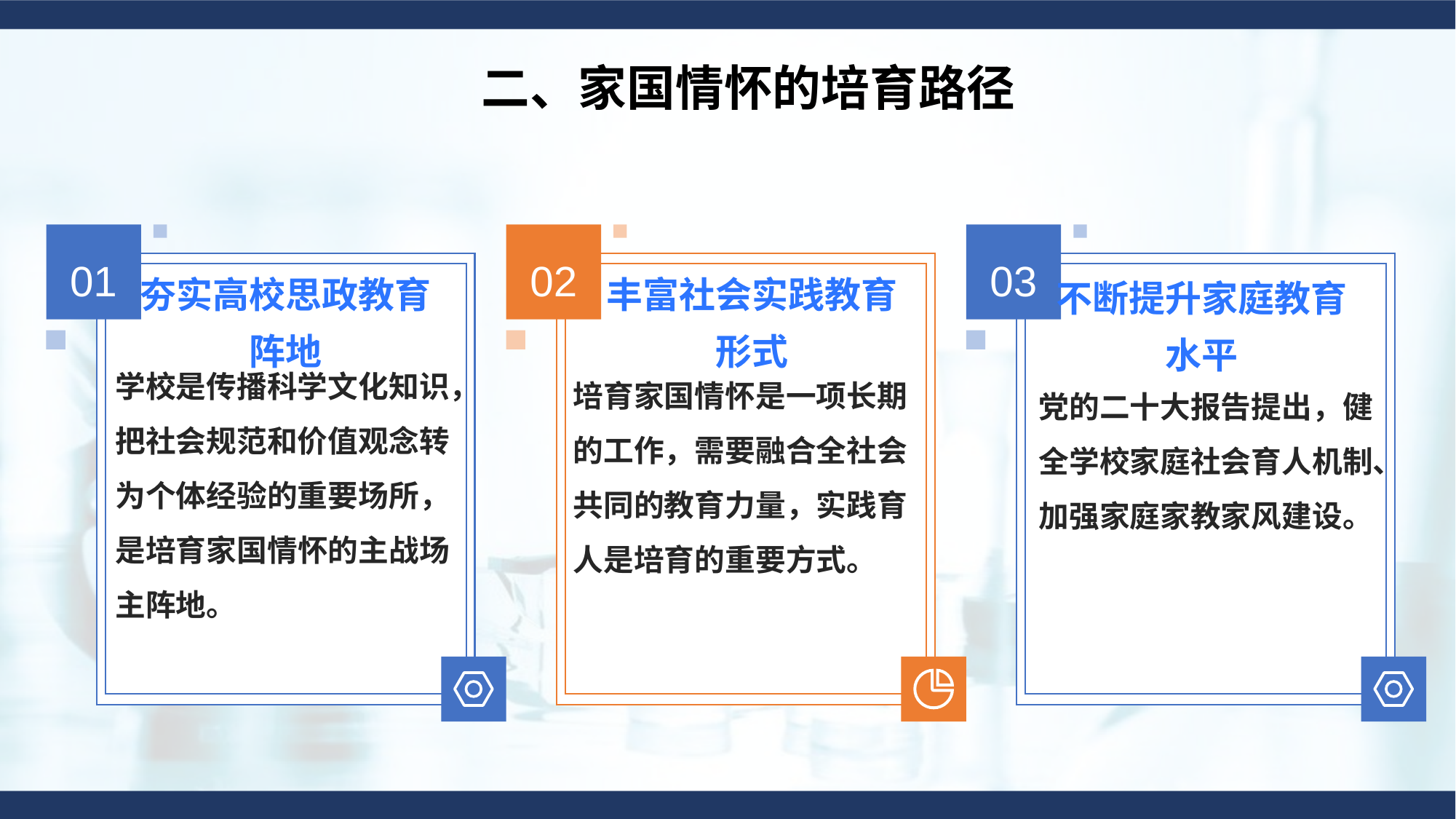

二、家国情怀的培育路径

01
02
03

夯实高校思政教育阵地
丰富社会实践教育形式
不断提升家庭教育水平

学校是传播科学文化知识，把社会规范和价值观念转为个体经验的重要场所，是培育家国情怀的主战场主阵地。
培育家国情怀是一项长期的工作，需要融合全社会共同的教育力量，实践育人是培育的重要方式。
党的二十大报告提出，健全学校家庭社会育人机制、加强家庭家教家风建设。